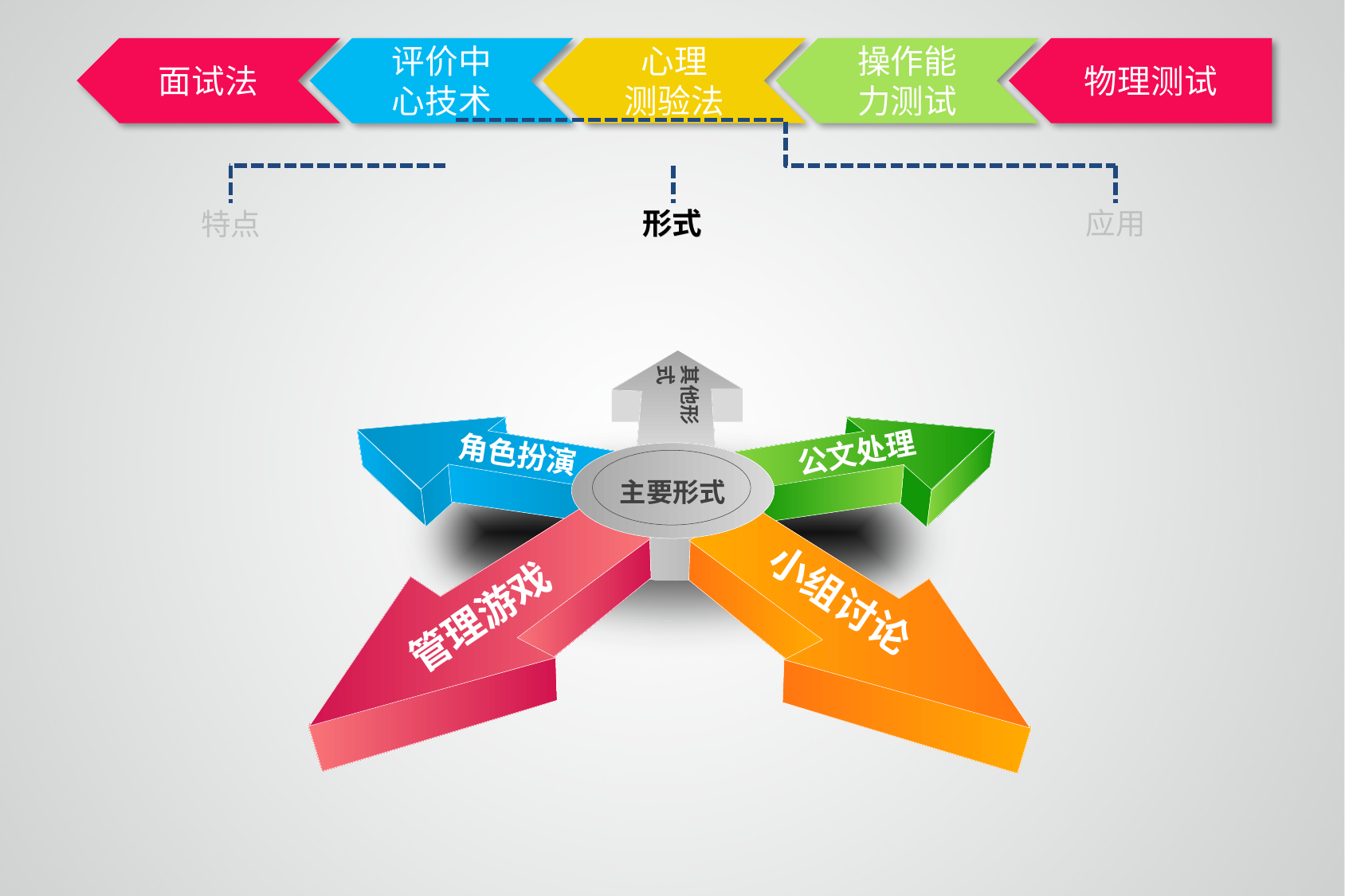

形式

其他形式

公文处理
角色扮演

主要形式

管理游戏
小组讨论